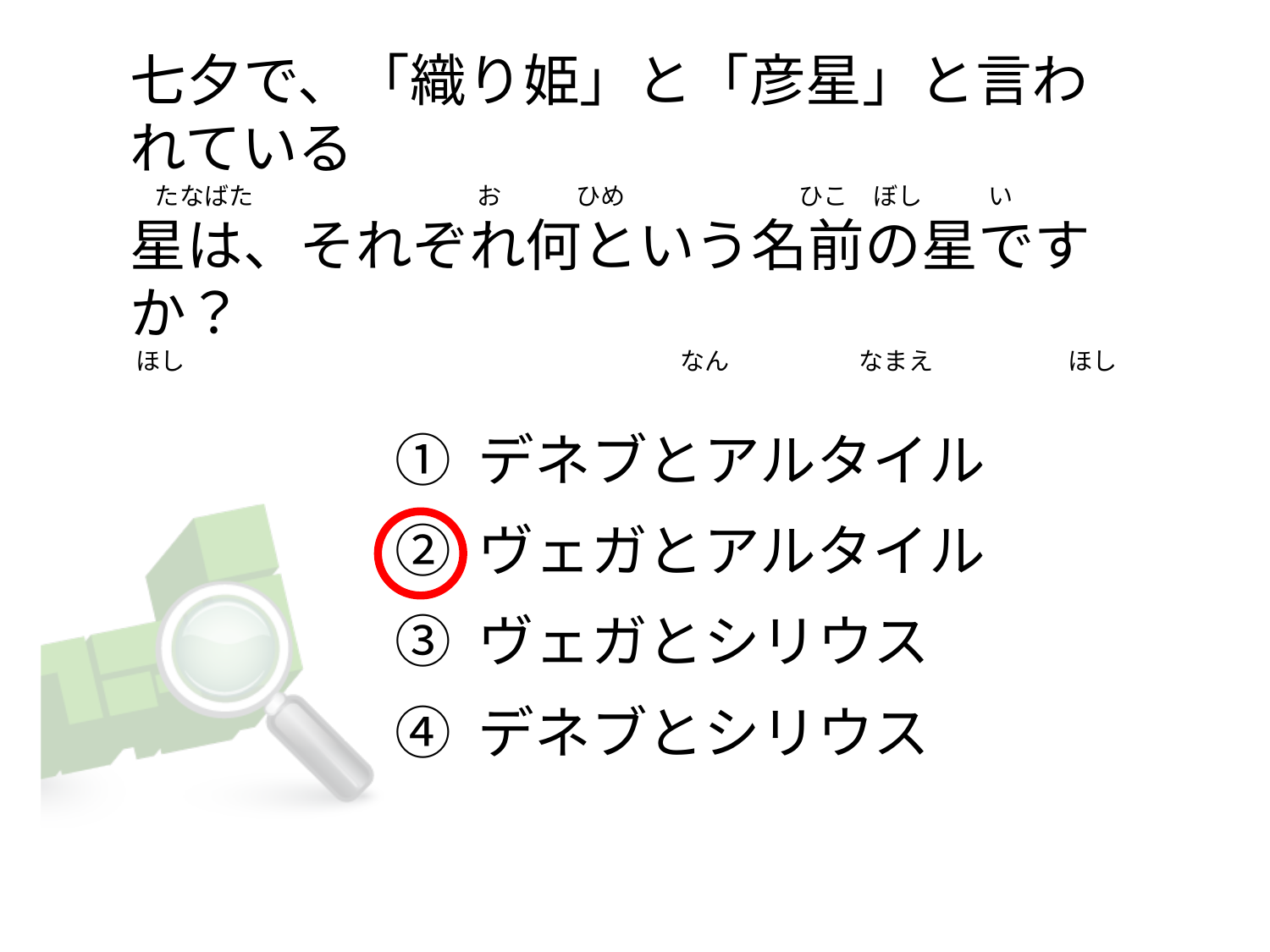

# 七夕で、「織り姫」と「彦星」と言われている 　たなばた　　　　　　　　　お　　　ひめ　　　　　　　ひこ　ぼし            い 星は、それぞれ何という名前の星ですか？ ほし　　　　　　　　　　　　　　　　　　　　なん                   　なまえ 　　　　　 ほし
① デネブとアルタイル
② ヴェガとアルタイル
③ ヴェガとシリウス
④ デネブとシリウス